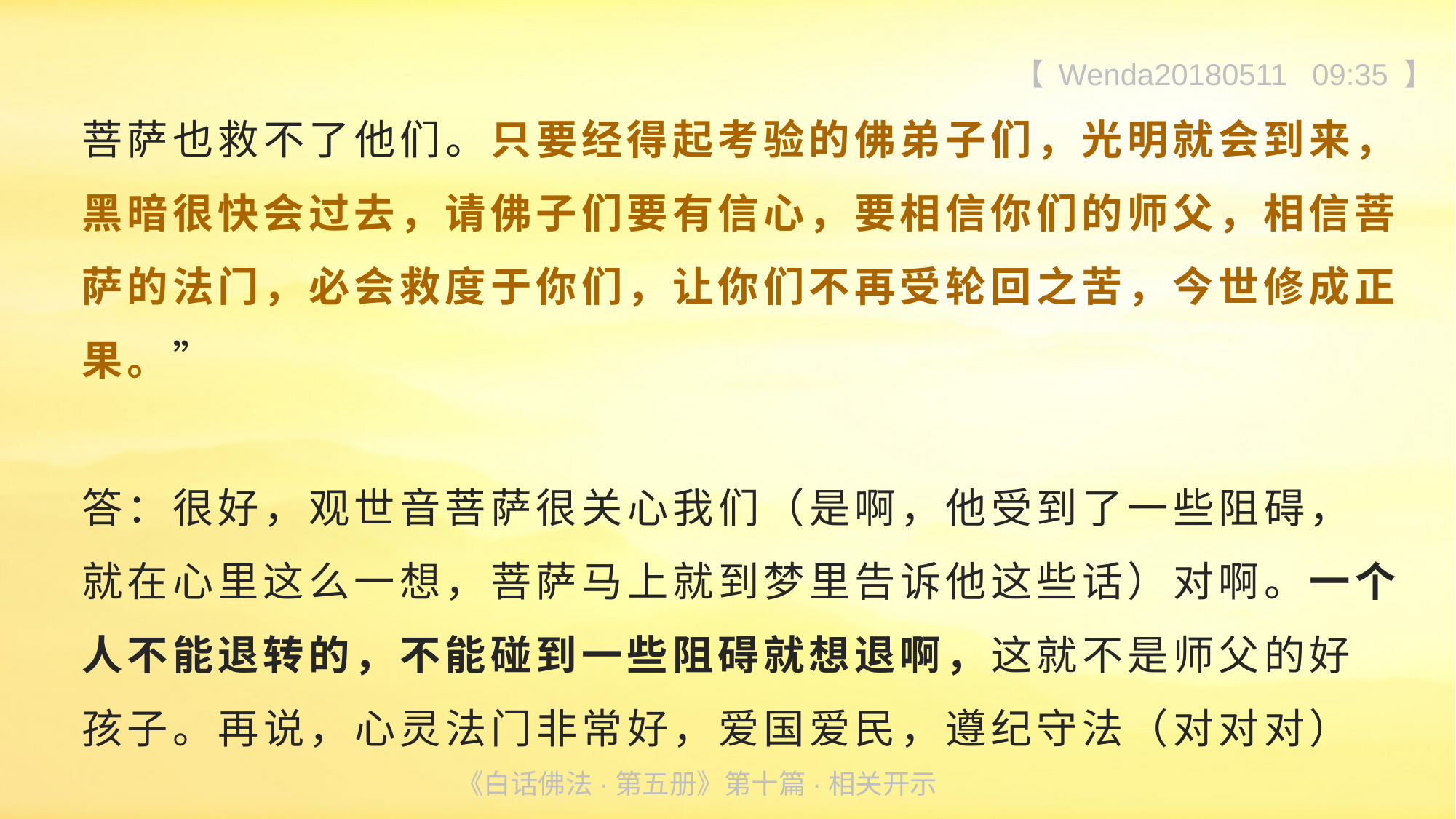

【 Wenda20180511   09:35 】
菩萨也救不了他们。只要经得起考验的佛弟子们，光明就会到来，黑暗很快会过去，请佛子们要有信心，要相信你们的师父，相信菩萨的法门，必会救度于你们，让你们不再受轮回之苦，今世修成正
果。”

答：很好，观世音菩萨很关心我们（是啊，他受到了一些阻碍，
就在心里这么一想，菩萨马上就到梦里告诉他这些话）对啊。一个人不能退转的，不能碰到一些阻碍就想退啊，这就不是师父的好
孩子。再说，心灵法门非常好，爱国爱民，遵纪守法（对对对）
《白话佛法·第五册》第十篇·相关开示